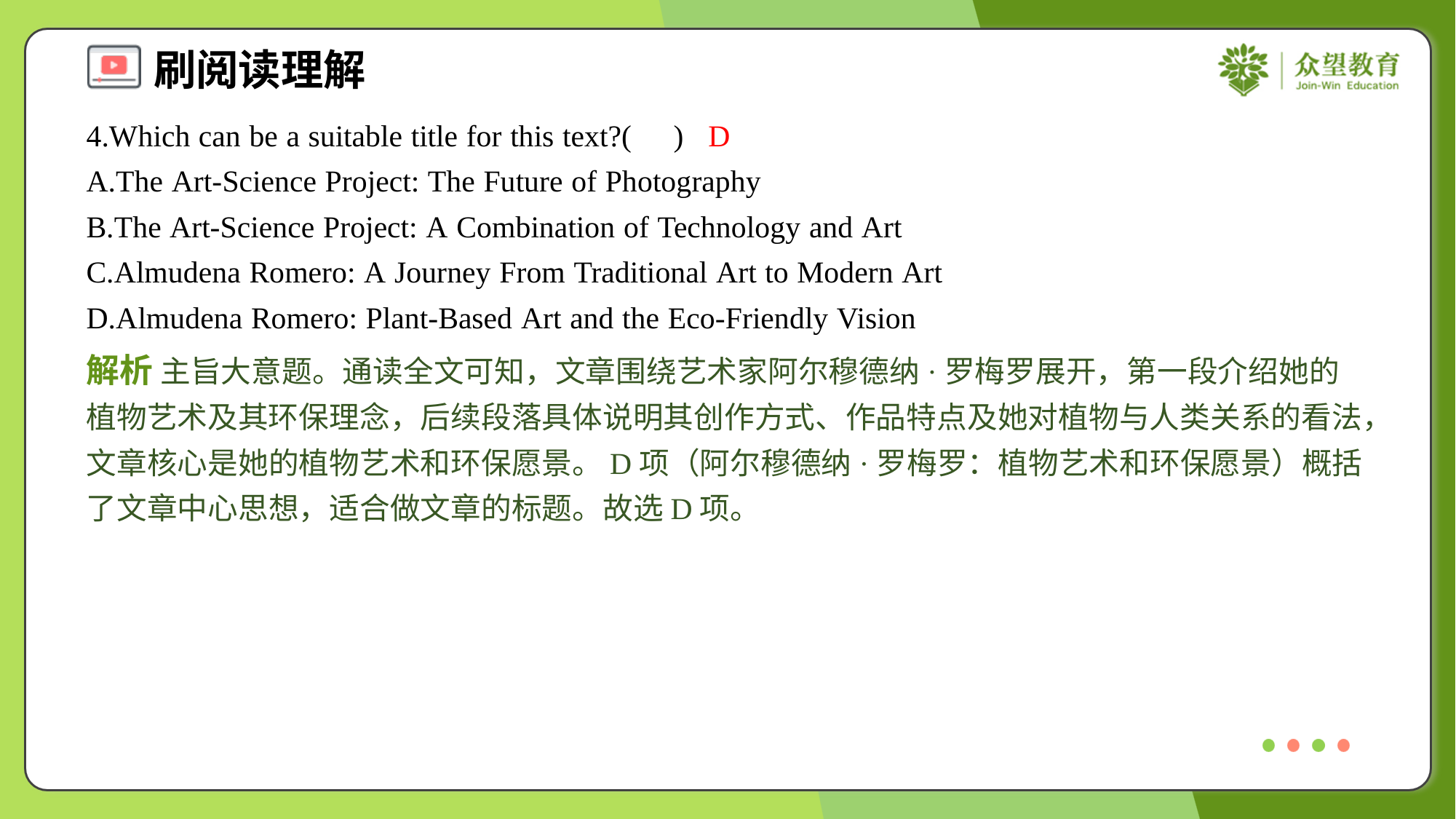

4.Which can be a suitable title for this text?(     )
D
A.The Art-Science Project: The Future of Photography
B.The Art-Science Project: A Combination of Technology and Art
C.Almudena Romero: A Journey From Traditional Art to Modern Art
D.Almudena Romero: Plant-Based Art and the Eco-Friendly Vision
解析 主旨大意题。通读全文可知，文章围绕艺术家阿尔穆德纳·罗梅罗展开，第一段介绍她的植物艺术及其环保理念，后续段落具体说明其创作方式、作品特点及她对植物与人类关系的看法，文章核心是她的植物艺术和环保愿景。D项（阿尔穆德纳·罗梅罗：植物艺术和环保愿景）概括了文章中心思想，适合做文章的标题。故选D项。